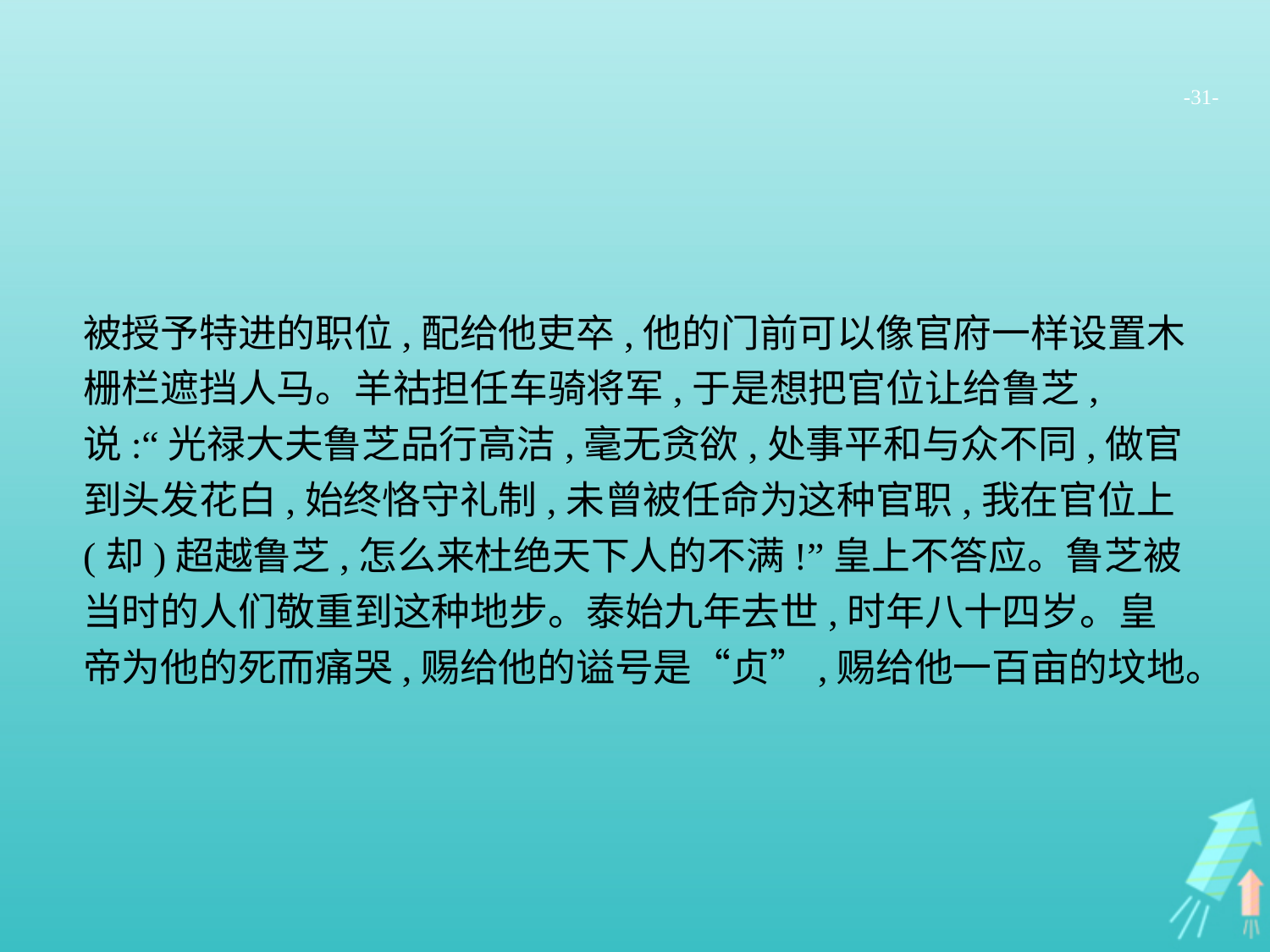

-31-
被授予特进的职位,配给他吏卒,他的门前可以像官府一样设置木栅栏遮挡人马。羊祜担任车骑将军,于是想把官位让给鲁芝,说:“光禄大夫鲁芝品行高洁,毫无贪欲,处事平和与众不同,做官到头发花白,始终恪守礼制,未曾被任命为这种官职,我在官位上(却)超越鲁芝,怎么来杜绝天下人的不满!”皇上不答应。鲁芝被当时的人们敬重到这种地步。泰始九年去世,时年八十四岁。皇帝为他的死而痛哭,赐给他的谥号是“贞”,赐给他一百亩的坟地。